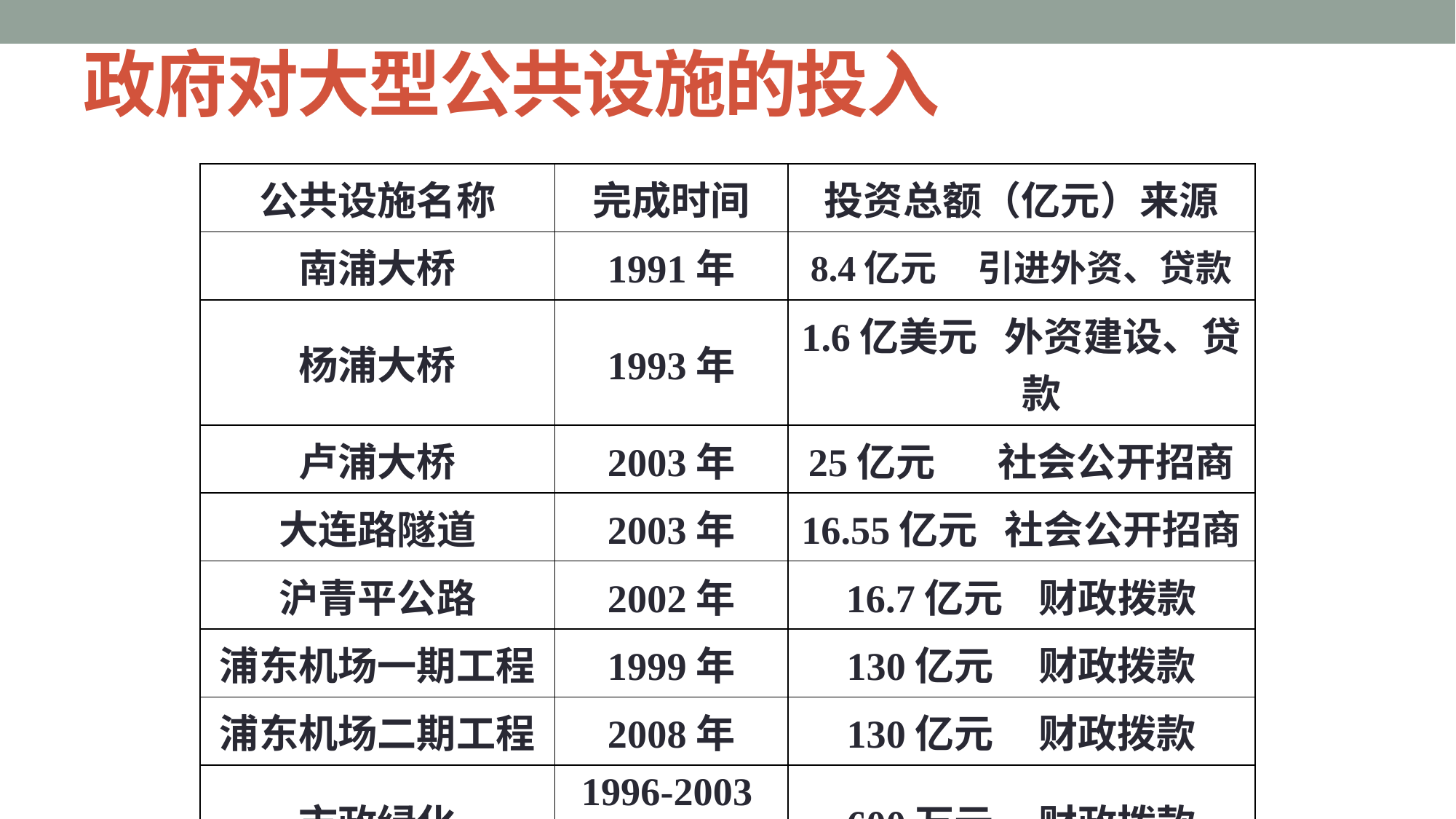

# 政府对大型公共设施的投入
| 公共设施名称 | 完成时间 | 投资总额（亿元）来源 |
| --- | --- | --- |
| 南浦大桥 | 1991年 | 8.4亿元 引进外资、贷款 |
| 杨浦大桥 | 1993年 | 1.6亿美元 外资建设、贷款 |
| 卢浦大桥 | 2003年 | 25亿元 社会公开招商 |
| 大连路隧道 | 2003年 | 16.55亿元 社会公开招商 |
| 沪青平公路 | 2002年 | 16.7亿元 财政拨款 |
| 浦东机场一期工程 | 1999年 | 130亿元 财政拨款 |
| 浦东机场二期工程 | 2008年 | 130亿元 财政拨款 |
| 市政绿化 | 1996-2003年 | 600万元 财政拨款 |